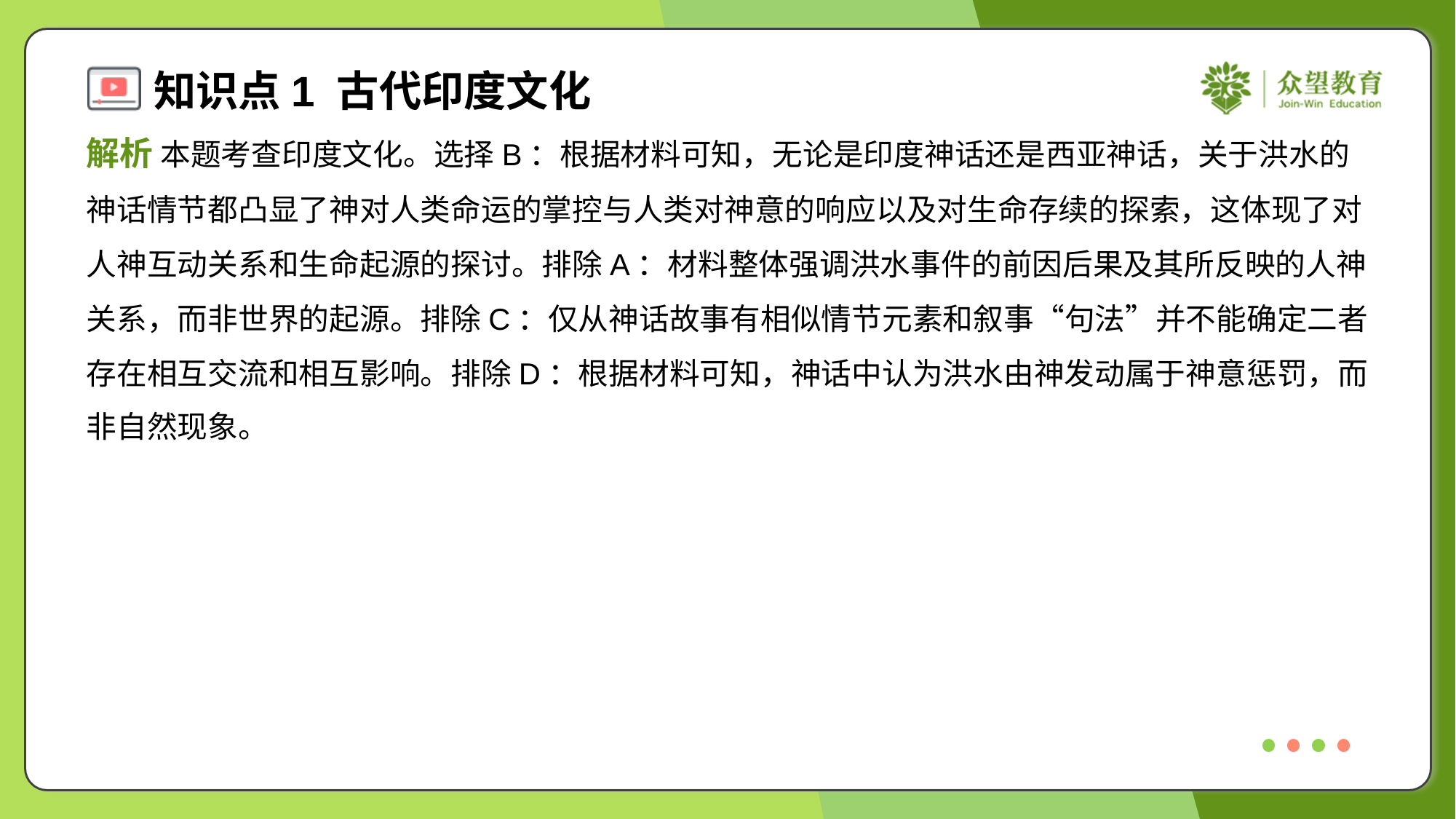

解析 本题考查印度文化。选择B：根据材料可知，无论是印度神话还是西亚神话，关于洪水的
神话情节都凸显了神对人类命运的掌控与人类对神意的响应以及对生命存续的探索，这体现了对
人神互动关系和生命起源的探讨。排除A：材料整体强调洪水事件的前因后果及其所反映的人神
关系，而非世界的起源。排除C：仅从神话故事有相似情节元素和叙事“句法”并不能确定二者
存在相互交流和相互影响。排除D：根据材料可知，神话中认为洪水由神发动属于神意惩罚，而
非自然现象。